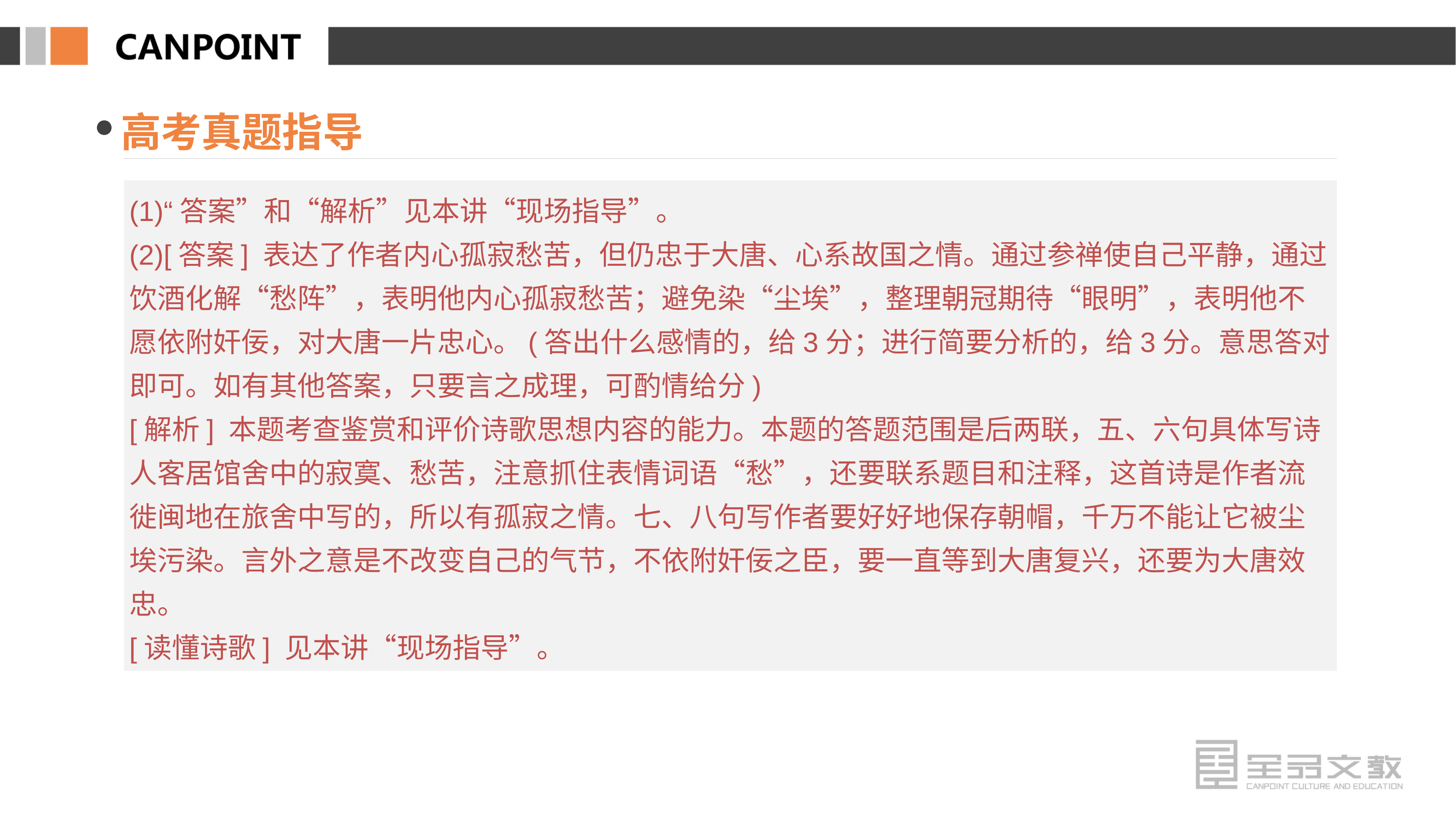

高考真题指导

(1)“答案”和“解析”见本讲“现场指导”。
(2)[答案] 表达了作者内心孤寂愁苦，但仍忠于大唐、心系故国之情。通过参禅使自己平静，通过饮酒化解“愁阵”，表明他内心孤寂愁苦；避免染“尘埃”，整理朝冠期待“眼明”，表明他不愿依附奸佞，对大唐一片忠心。(答出什么感情的，给3分；进行简要分析的，给3分。意思答对即可。如有其他答案，只要言之成理，可酌情给分)
[解析] 本题考查鉴赏和评价诗歌思想内容的能力。本题的答题范围是后两联，五、六句具体写诗人客居馆舍中的寂寞、愁苦，注意抓住表情词语“愁”，还要联系题目和注释，这首诗是作者流徙闽地在旅舍中写的，所以有孤寂之情。七、八句写作者要好好地保存朝帽，千万不能让它被尘埃污染。言外之意是不改变自己的气节，不依附奸佞之臣，要一直等到大唐复兴，还要为大唐效忠。
[读懂诗歌] 见本讲“现场指导”。